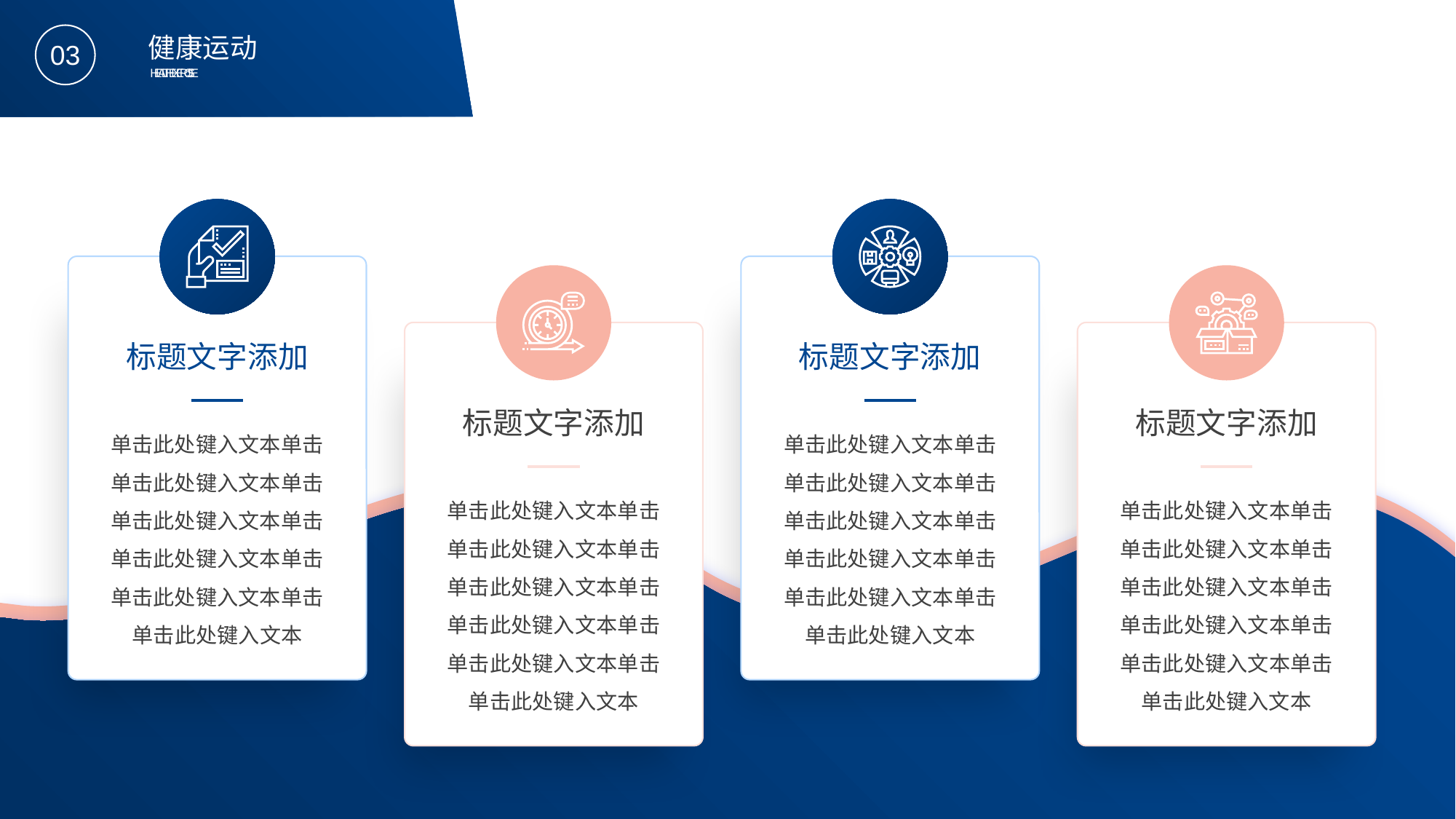

BY YUSHEN

健康运动
03
HEALTH EXERCISE

标题文字添加
单击此处键入文本单击单击此处键入文本单击单击此处键入文本单击单击此处键入文本单击单击此处键入文本单击单击此处键入文本

标题文字添加
单击此处键入文本单击单击此处键入文本单击单击此处键入文本单击单击此处键入文本单击单击此处键入文本单击单击此处键入文本

标题文字添加
单击此处键入文本单击单击此处键入文本单击单击此处键入文本单击单击此处键入文本单击单击此处键入文本单击单击此处键入文本

标题文字添加
单击此处键入文本单击单击此处键入文本单击单击此处键入文本单击单击此处键入文本单击单击此处键入文本单击单击此处键入文本